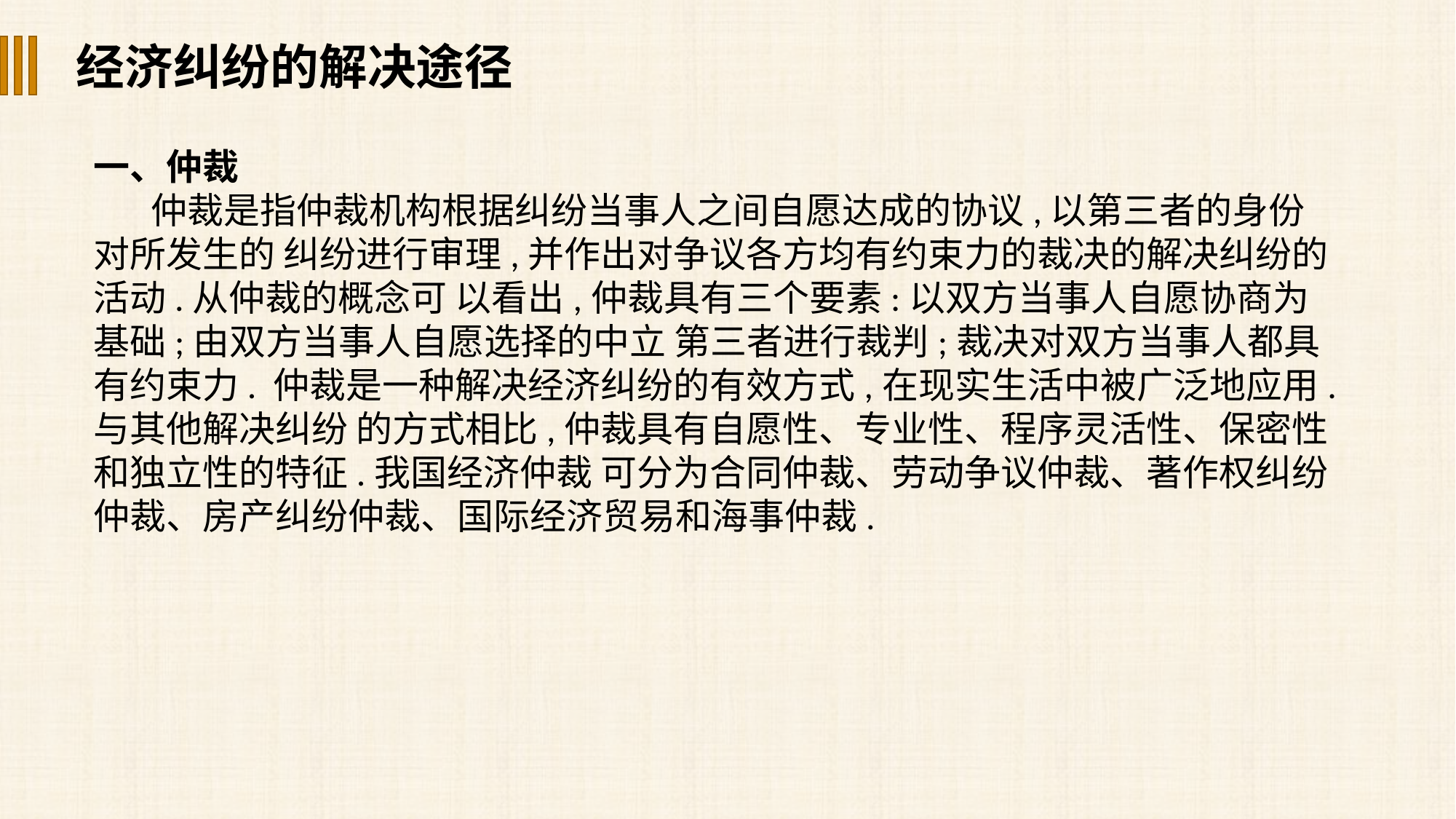

经济纠纷的解决途径

一、仲裁
      仲裁是指仲裁机构根据纠纷当事人之间自愿达成的协议,以第三者的身份对所发生的 纠纷进行审理,并作出对争议各方均有约束力的裁决的解决纠纷的活动.从仲裁的概念可 以看出,仲裁具有三个要素:以双方当事人自愿协商为基础;由双方当事人自愿选择的中立 第三者进行裁判;裁决对双方当事人都具有约束力. 仲裁是一种解决经济纠纷的有效方式,在现实生活中被广泛地应用.与其他解决纠纷 的方式相比,仲裁具有自愿性、专业性、程序灵活性、保密性和独立性的特征.我国经济仲裁 可分为合同仲裁、劳动争议仲裁、著作权纠纷仲裁、房产纠纷仲裁、国际经济贸易和海事仲裁.